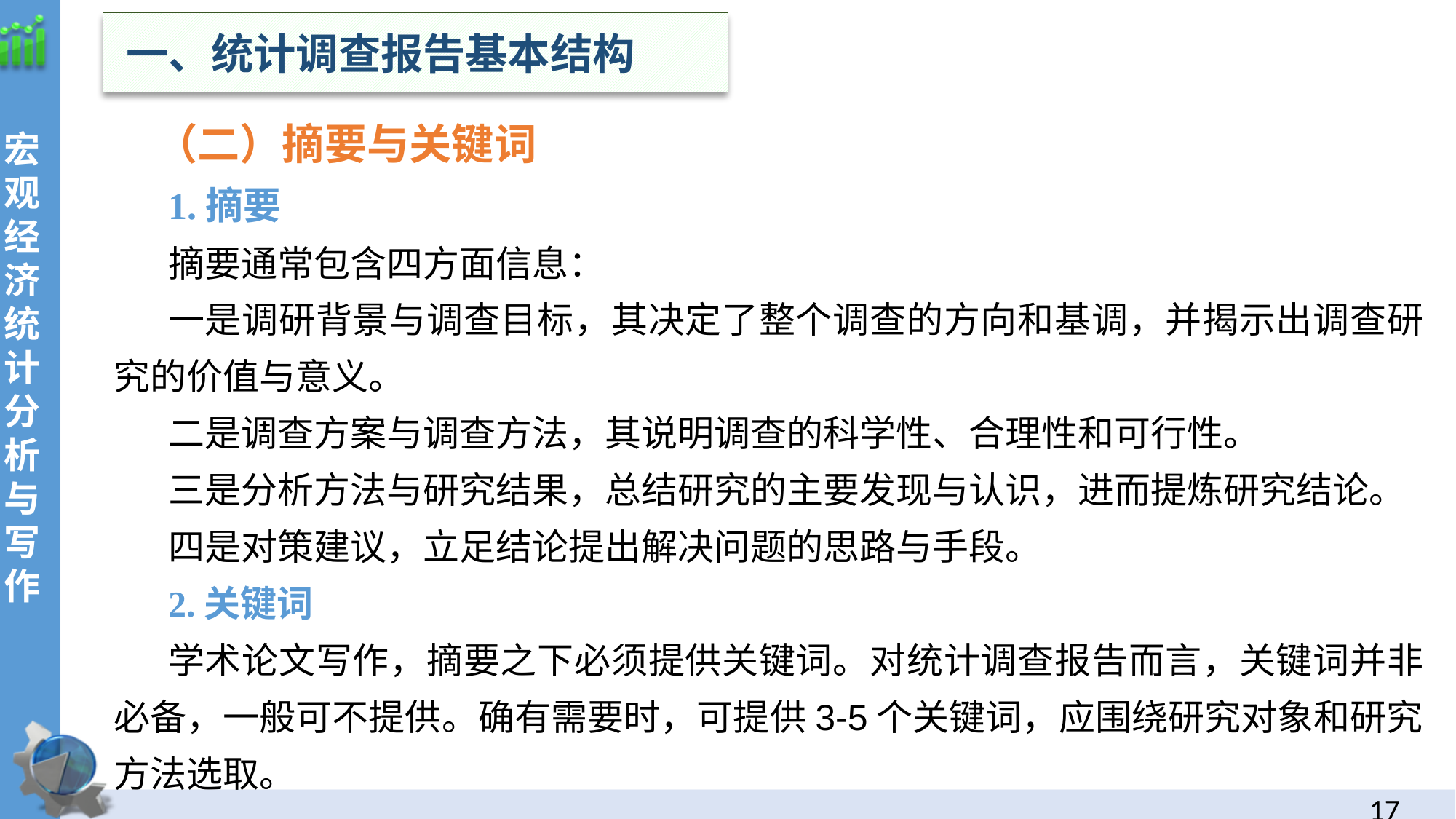

一、统计调查报告基本结构
    （二）摘要与关键词
1.摘要
摘要通常包含四方面信息：
一是调研背景与调查目标，其决定了整个调查的方向和基调，并揭示出调查研究的价值与意义。
二是调查方案与调查方法，其说明调查的科学性、合理性和可行性。
三是分析方法与研究结果，总结研究的主要发现与认识，进而提炼研究结论。
四是对策建议，立足结论提出解决问题的思路与手段。
2.关键词
学术论文写作，摘要之下必须提供关键词。对统计调查报告而言，关键词并非必备，一般可不提供。确有需要时，可提供3-5个关键词，应围绕研究对象和研究方法选取。

17